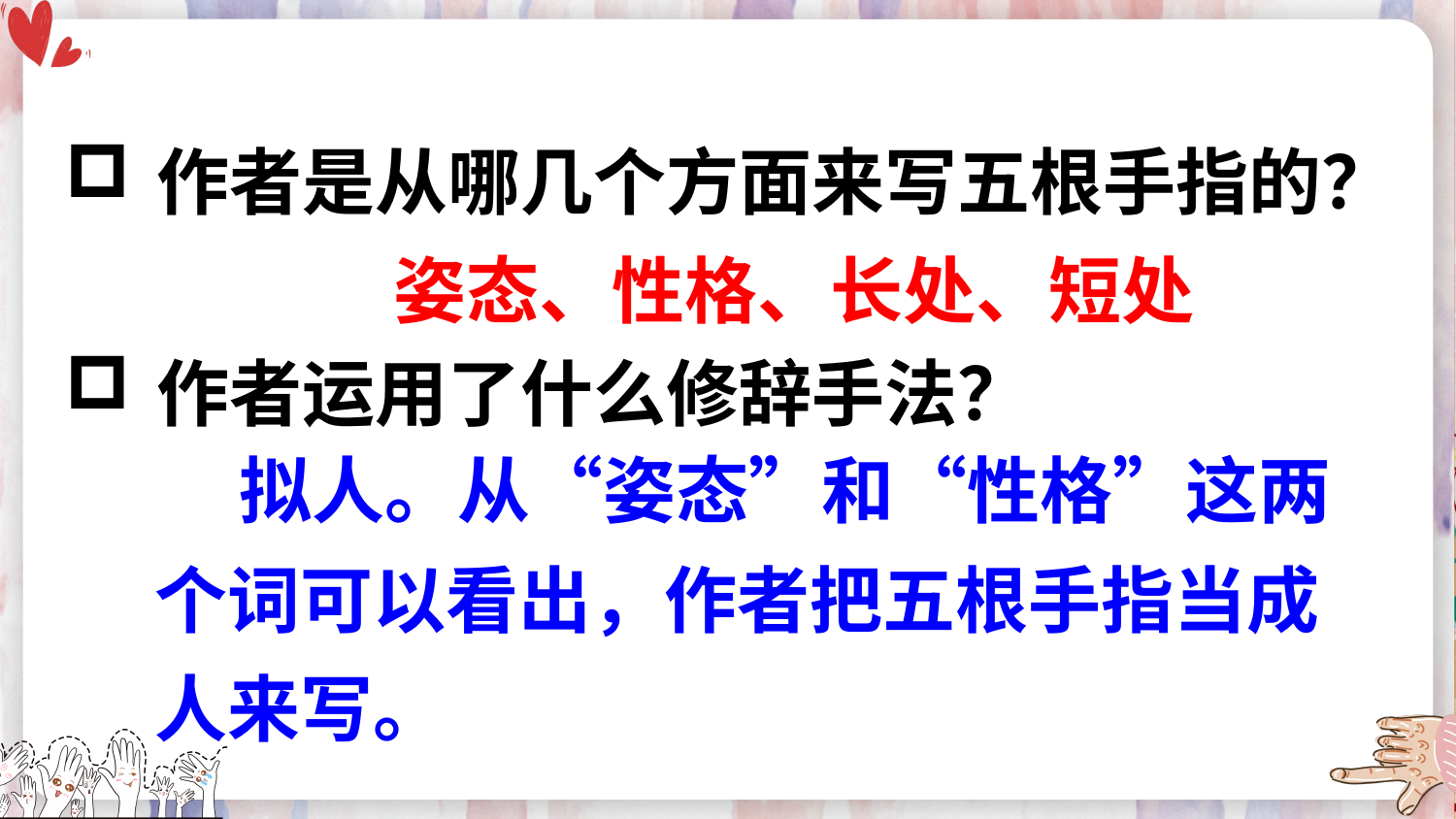

作者是从哪几个方面来写五根手指的？
姿态、性格、长处、短处
作者运用了什么修辞手法？
    拟人。从“姿态”和“性格”这两个词可以看出，作者把五根手指当成人来写。